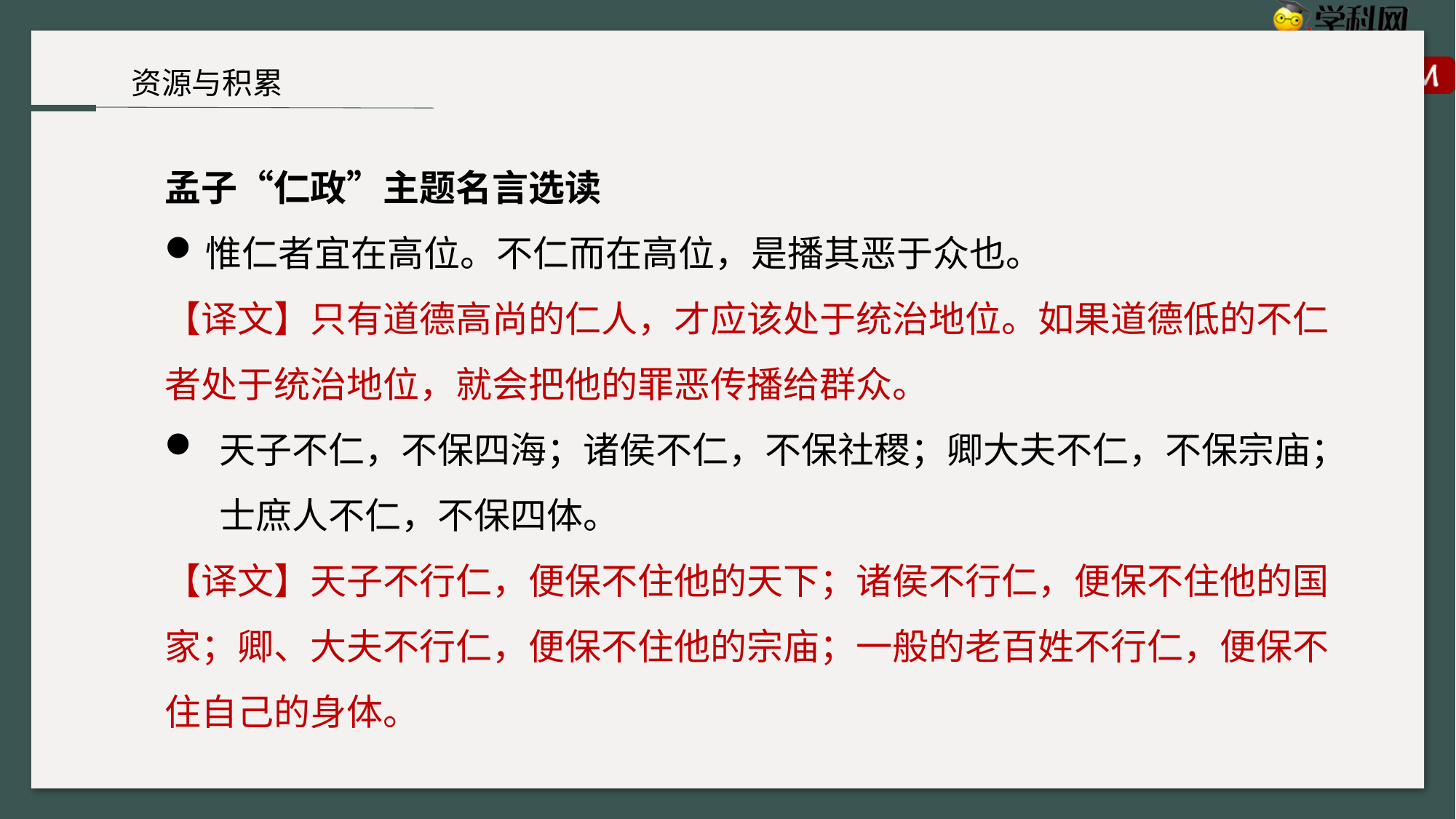

资源与积累
孟子“仁政”主题名言选读
惟仁者宜在高位。不仁而在高位，是播其恶于众也。
【译文】只有道德高尚的仁人，才应该处于统治地位。如果道德低的不仁者处于统治地位，就会把他的罪恶传播给群众。
天子不仁，不保四海；诸侯不仁，不保社稷；卿大夫不仁，不保宗庙；士庶人不仁，不保四体。
【译文】天子不行仁，便保不住他的天下；诸侯不行仁，便保不住他的国家；卿、大夫不行仁，便保不住他的宗庙；一般的老百姓不行仁，便保不住自己的身体。